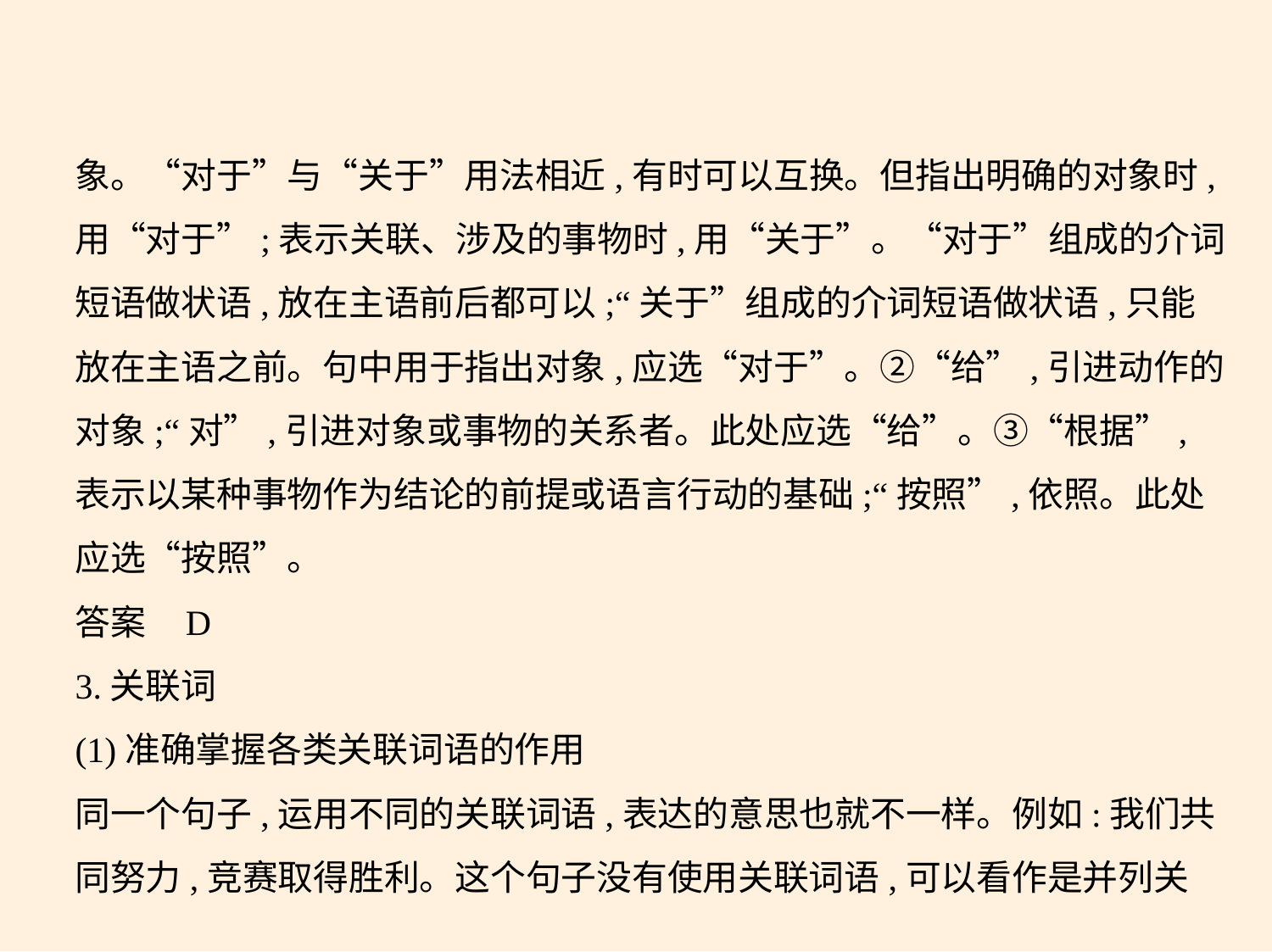

象。“对于”与“关于”用法相近,有时可以互换。但指出明确的对象时,
用“对于”;表示关联、涉及的事物时,用“关于”。“对于”组成的介词
短语做状语,放在主语前后都可以;“关于”组成的介词短语做状语,只能
放在主语之前。句中用于指出对象,应选“对于”。②“给”,引进动作的
对象;“对”,引进对象或事物的关系者。此处应选“给”。③“根据”,
表示以某种事物作为结论的前提或语言行动的基础;“按照”,依照。此处
应选“按照”。
答案    D
3.关联词
(1)准确掌握各类关联词语的作用
同一个句子,运用不同的关联词语,表达的意思也就不一样。例如:我们共
同努力,竞赛取得胜利。这个句子没有使用关联词语,可以看作是并列关